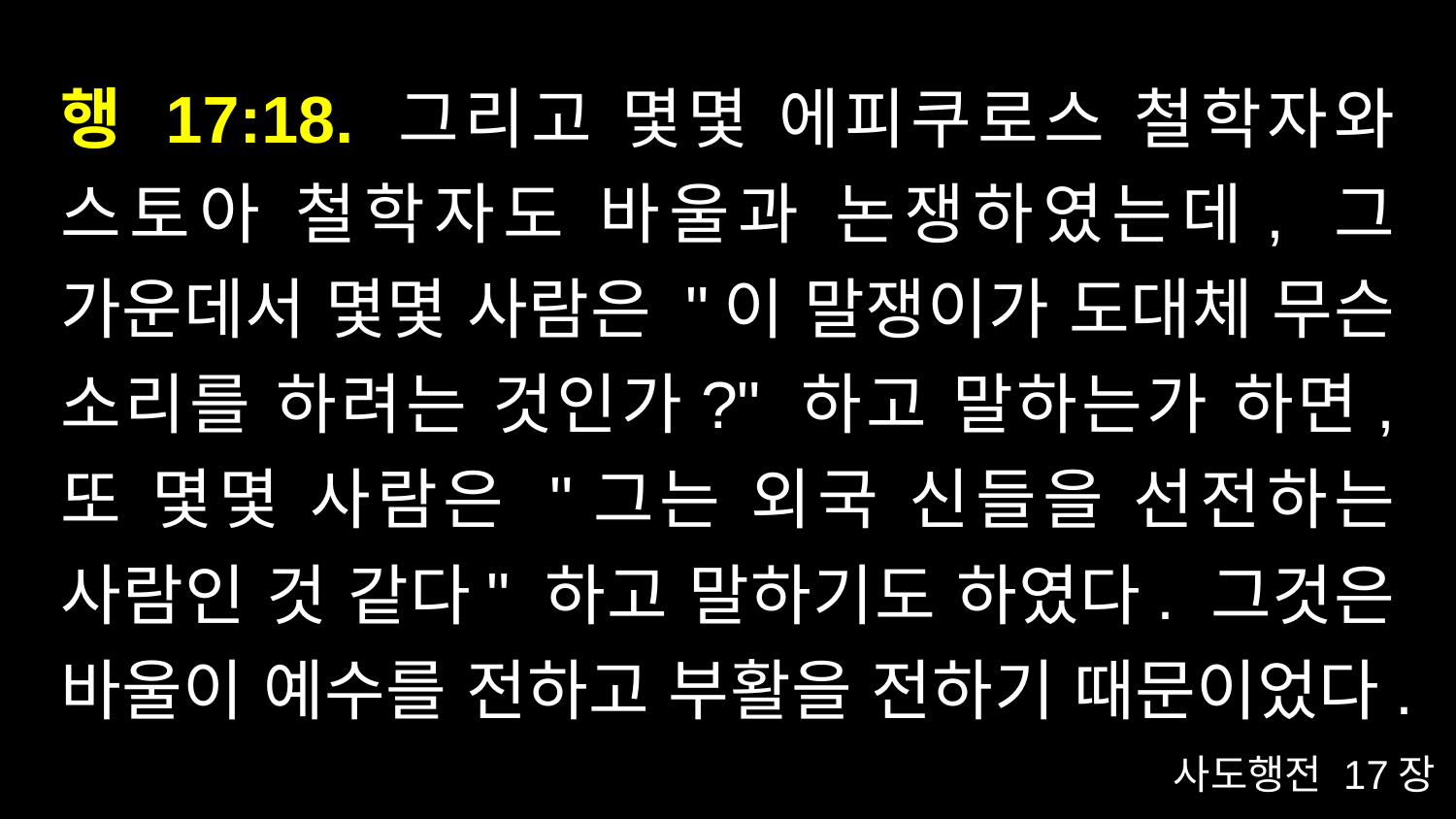

# 행 17:18. 그리고 몇몇 에피쿠로스 철학자와 스토아 철학자도 바울과 논쟁하였는데, 그 가운데서 몇몇 사람은 "이 말쟁이가 도대체 무슨 소리를 하려는 것인가?" 하고 말하는가 하면, 또 몇몇 사람은 "그는 외국 신들을 선전하는 사람인 것 같다" 하고 말하기도 하였다. 그것은 바울이 예수를 전하고 부활을 전하기 때문이었다.
사도행전 17장